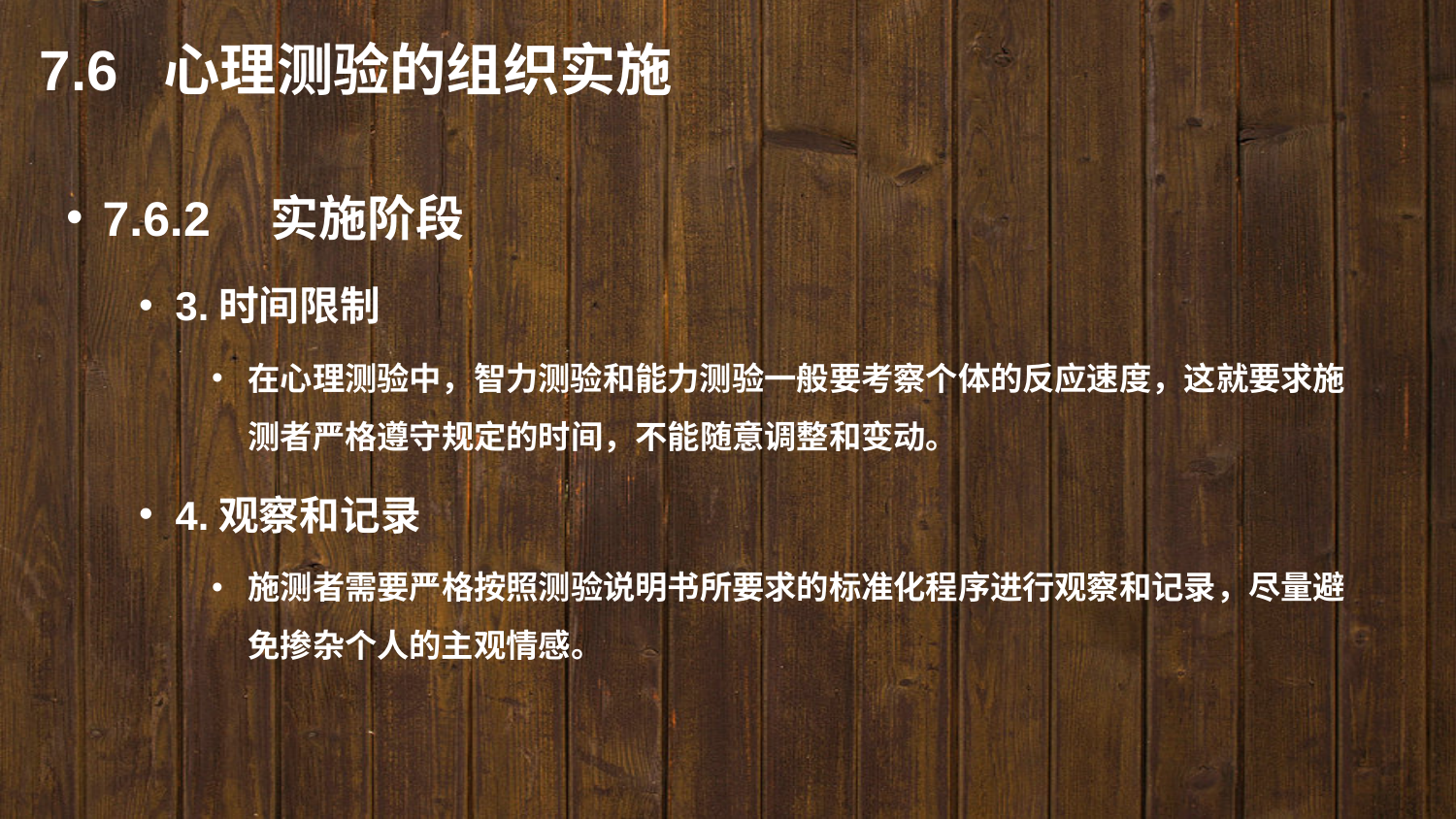

7.6  心理测验的组织实施
7.6.2　实施阶段
3.时间限制
在心理测验中，智力测验和能力测验一般要考察个体的反应速度，这就要求施测者严格遵守规定的时间，不能随意调整和变动。
4.观察和记录
施测者需要严格按照测验说明书所要求的标准化程序进行观察和记录，尽量避免掺杂个人的主观情感。